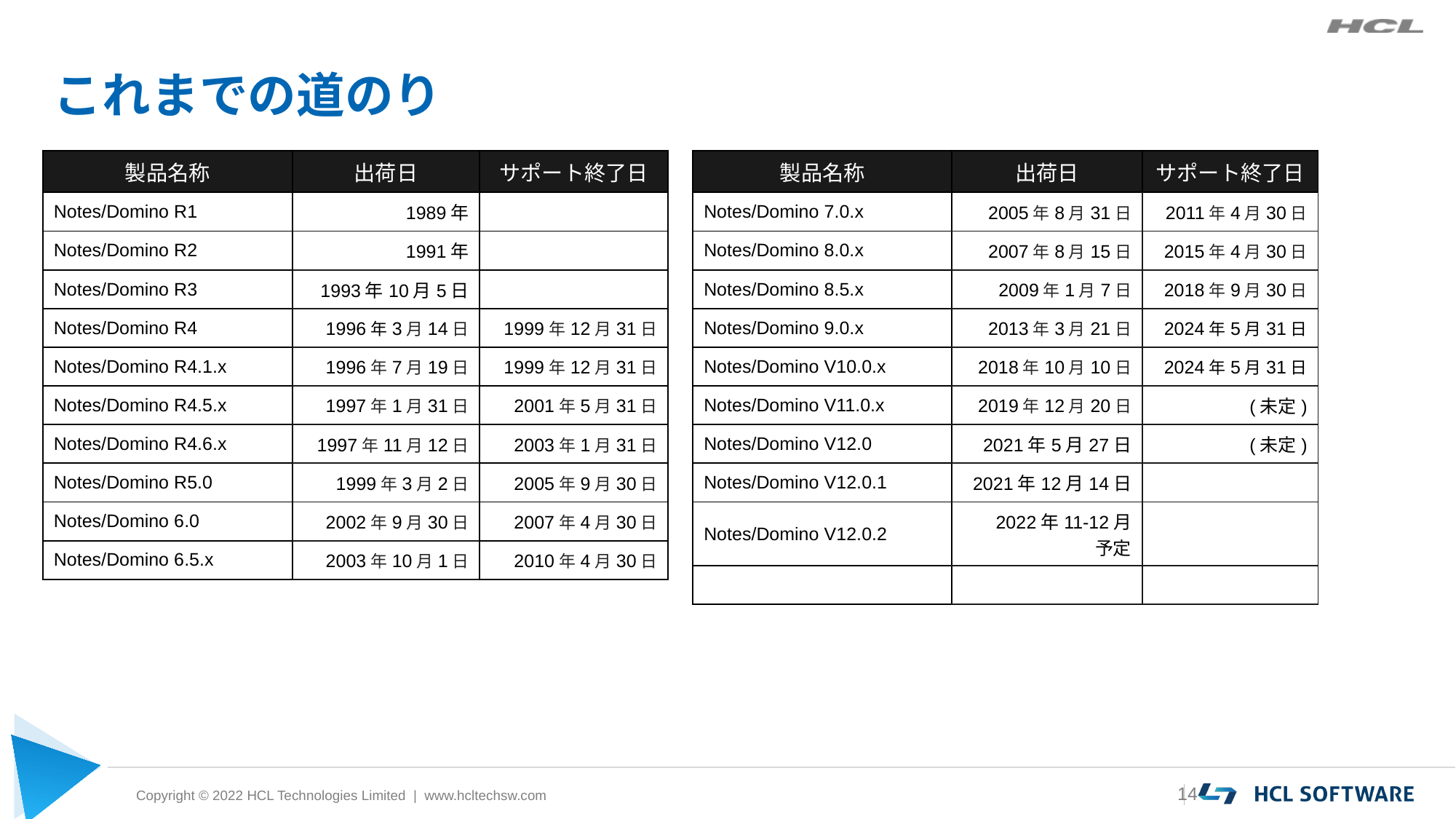

# これまでの道のり

| 製品名称 | 出荷日 | サポート終了日 |
| --- | --- | --- |
| Notes/Domino R1 | 1989年 |  |
| Notes/Domino R2 | 1991年 |  |
| Notes/Domino R3 | 1993年10月5日 |  |
| Notes/Domino R4 | 1996年3月14日 | 1999年12月31日 |
| Notes/Domino R4.1.x | 1996年7月19日 | 1999年12月31日 |
| Notes/Domino R4.5.x | 1997年1月31日 | 2001年5月31日 |
| Notes/Domino R4.6.x | 1997年11月12日 | 2003年1月31日 |
| Notes/Domino R5.0 | 1999年3月2日 | 2005年9月30日 |
| Notes/Domino 6.0 | 2002年9月30日 | 2007年4月30日 |
| Notes/Domino 6.5.x | 2003年10月1日 | 2010年4月30日 |
| 製品名称 | 出荷日 | サポート終了日 |
| --- | --- | --- |
| Notes/Domino 7.0.x | 2005年8月31日 | 2011年4月30日 |
| Notes/Domino 8.0.x | 2007年8月15日 | 2015年4月30日 |
| Notes/Domino 8.5.x | 2009年1月7日 | 2018年9月30日 |
| Notes/Domino 9.0.x | 2013年3月21日 | 2024年5月31日 |
| Notes/Domino V10.0.x | 2018年10月10日 | 2024年5月31日 |
| Notes/Domino V11.0.x | 2019年12月20日 | (未定) |
| Notes/Domino V12.0 | 2021年5月27日 | (未定) |
| Notes/Domino V12.0.1 | 2021年12月14日 |  |
| Notes/Domino V12.0.2 | 2022年11-12月 予定 |  |
|  |  |  |